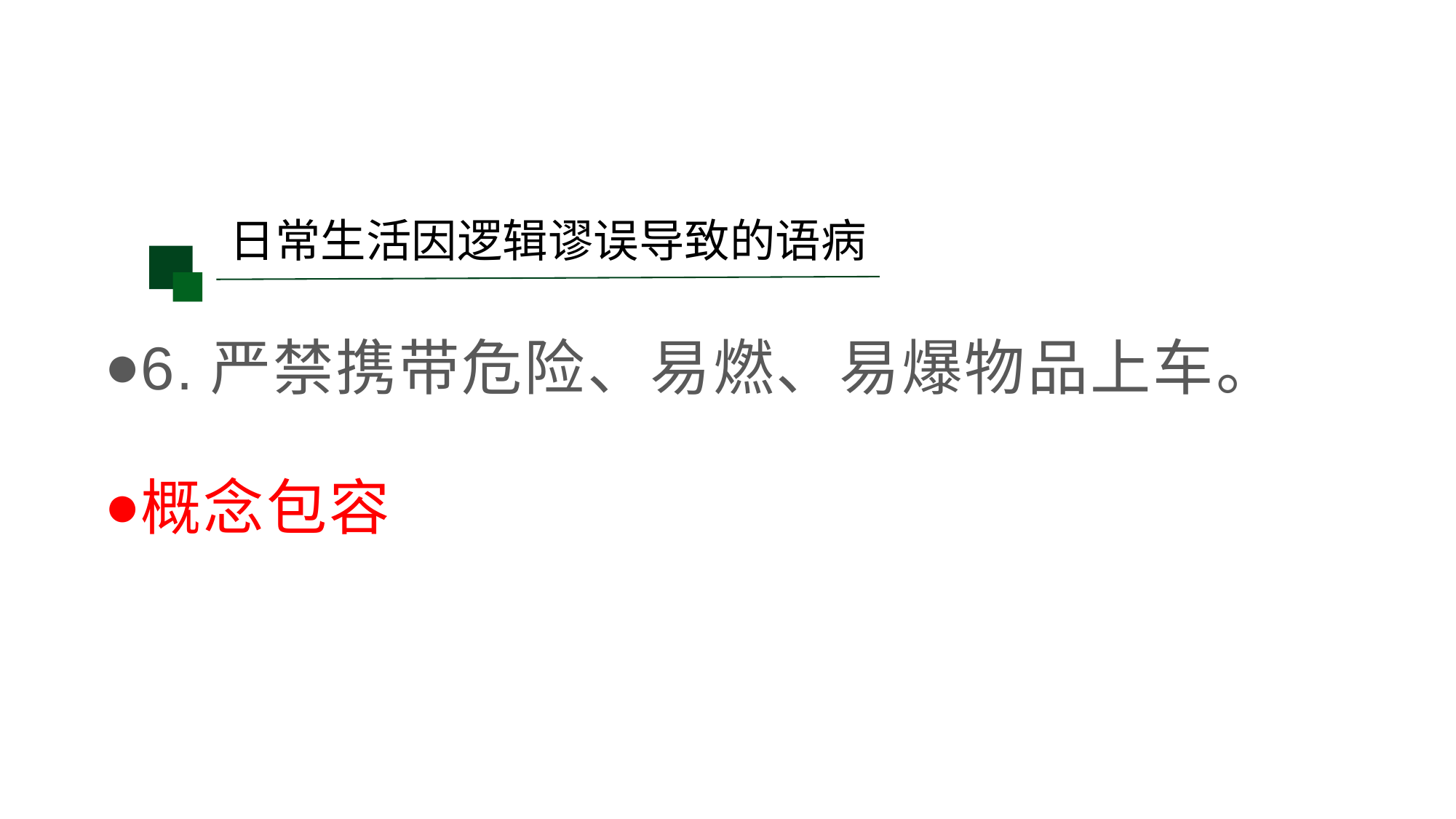

日常生活因逻辑谬误导致的语病

6.严禁携带危险、易燃、易爆物品上车。
概念包容